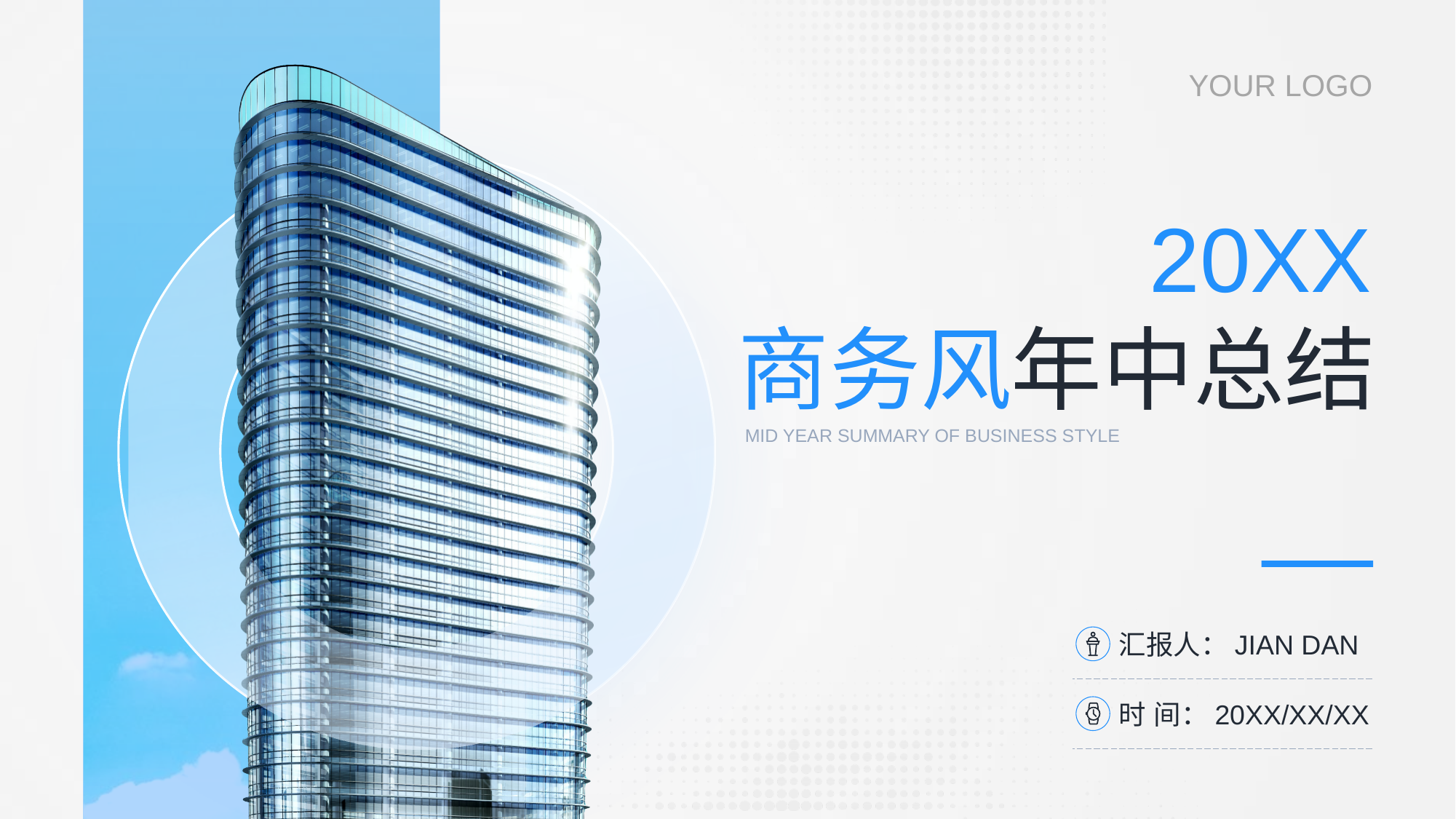

YOUR LOGO
20XX
商务风年中总结
MID YEAR SUMMARY OF BUSINESS STYLE

汇报人：JIAN DAN

时  间：20XX/XX/XX